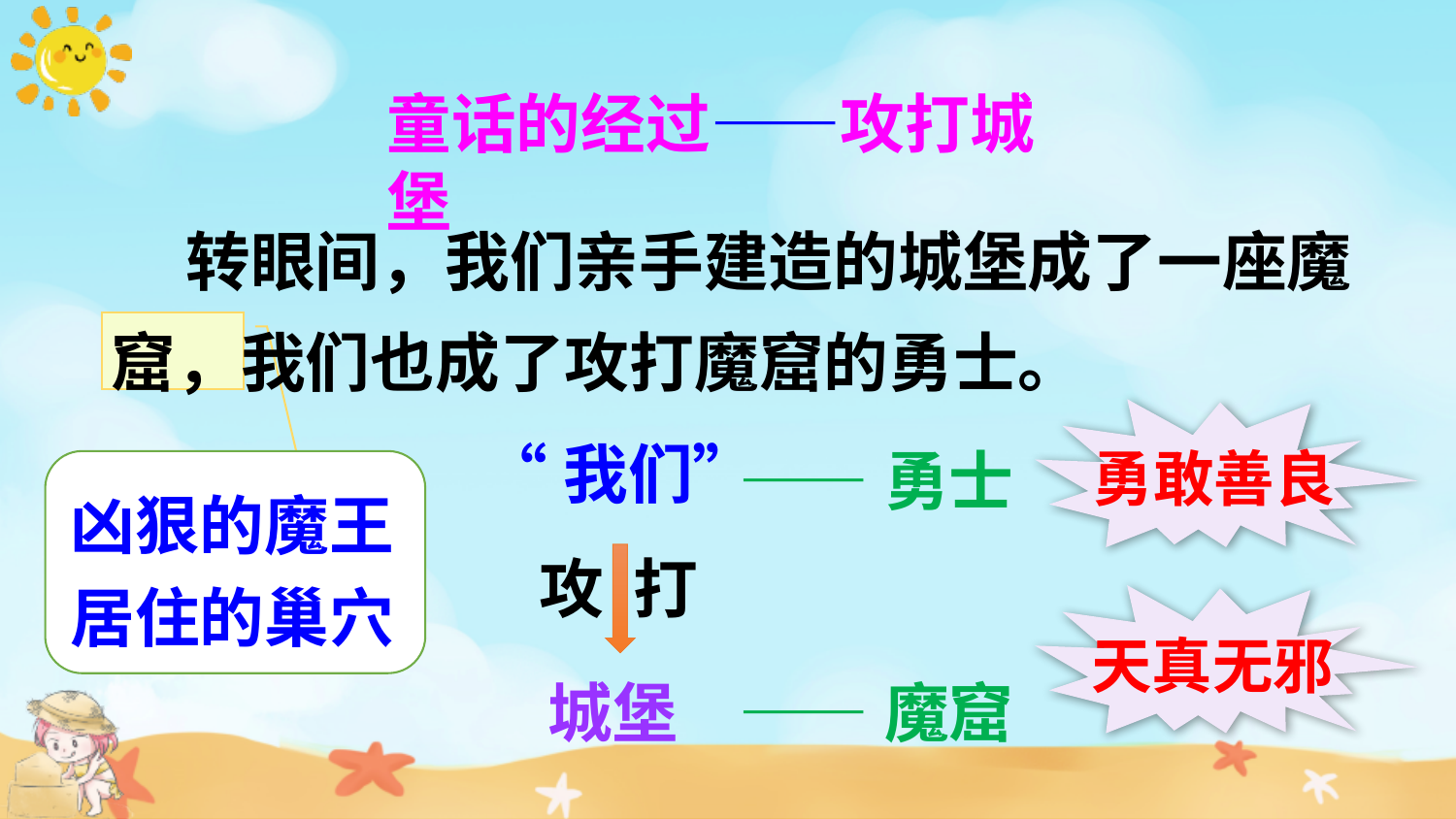

童话的经过——攻打城堡
    转眼间，我们亲手建造的城堡成了一座魔窟，我们也成了攻打魔窟的勇士。

勇敢善良
“我们”
——勇士
凶狠的魔王居住的巢穴
攻  打

天真无邪
城堡
——魔窟